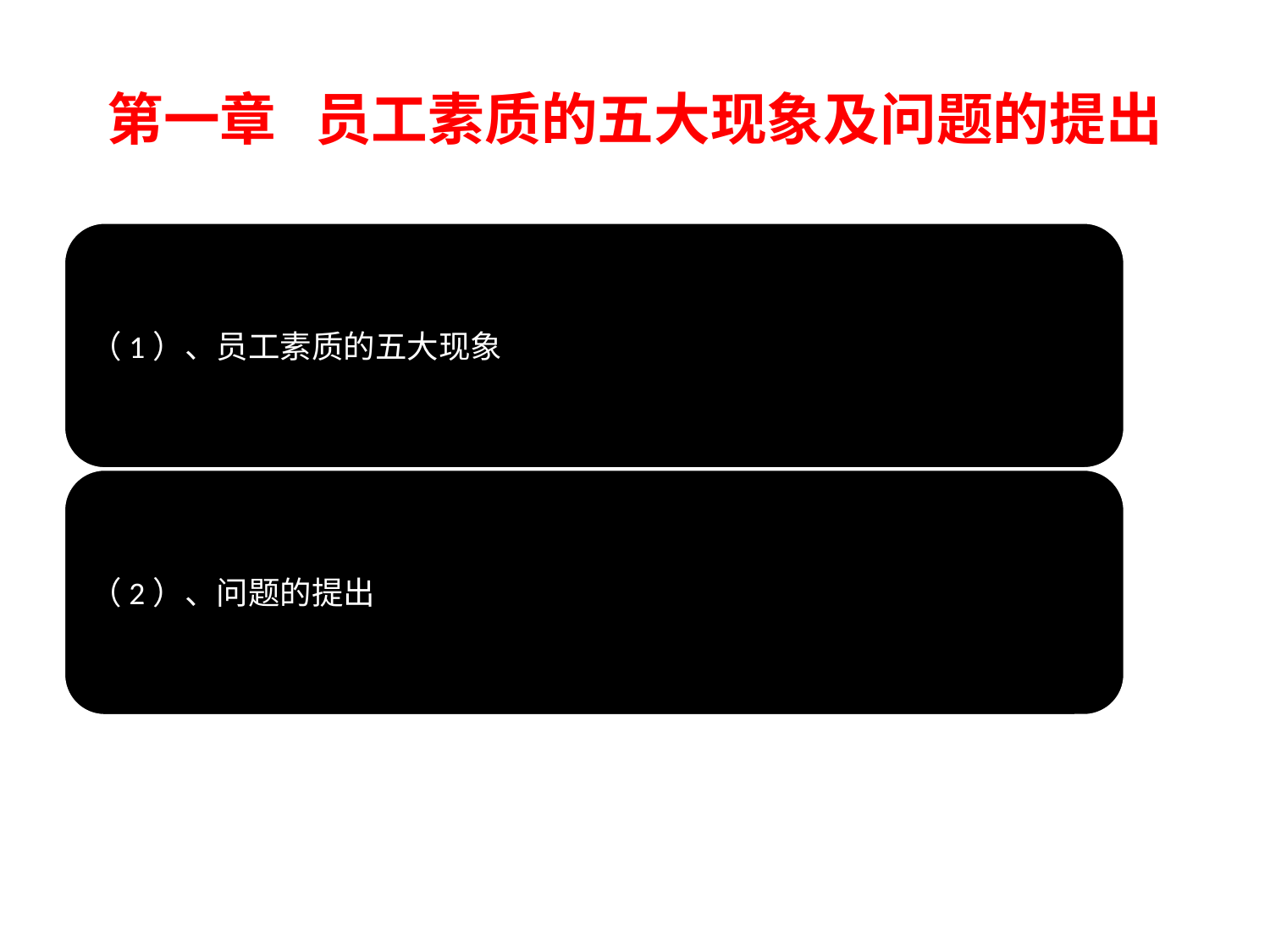

# 第一章   员工素质的五大现象及问题的提出
（1）、员工素质的五大现象
（2）、问题的提出